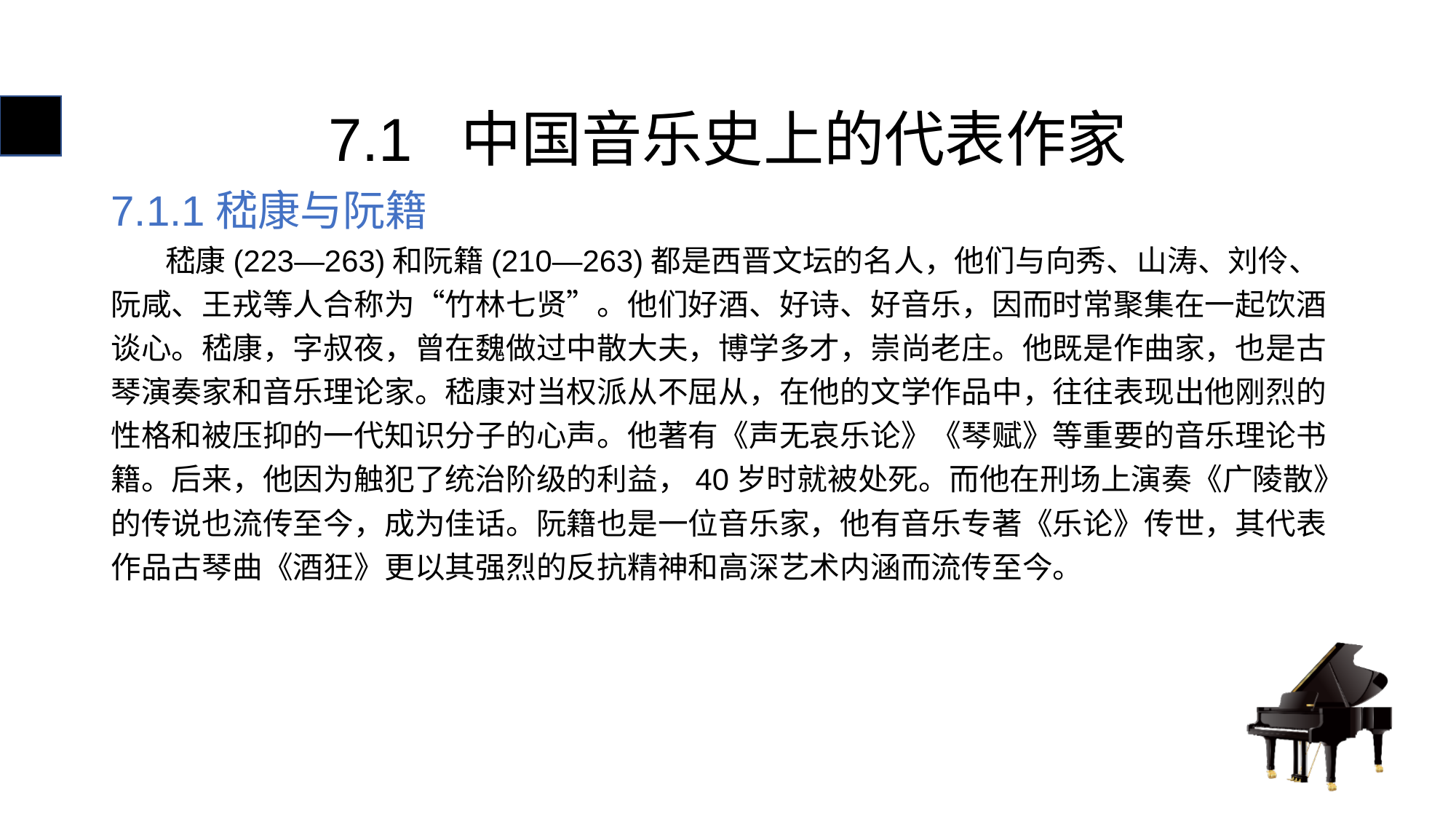

# 7.1  中国音乐史上的代表作家
7.1.1嵇康与阮籍
       嵇康(223—263)和阮籍(210—263)都是西晋文坛的名人，他们与向秀、山涛、刘伶、阮咸、王戎等人合称为“竹林七贤”。他们好酒、好诗、好音乐，因而时常聚集在一起饮酒谈心。嵇康，字叔夜，曾在魏做过中散大夫，博学多才，崇尚老庄。他既是作曲家，也是古琴演奏家和音乐理论家。嵇康对当权派从不屈从，在他的文学作品中，往往表现出他刚烈的性格和被压抑的一代知识分子的心声。他著有《声无哀乐论》《琴赋》等重要的音乐理论书籍。后来，他因为触犯了统治阶级的利益，40岁时就被处死。而他在刑场上演奏《广陵散》的传说也流传至今，成为佳话。阮籍也是一位音乐家，他有音乐专著《乐论》传世，其代表作品古琴曲《酒狂》更以其强烈的反抗精神和高深艺术内涵而流传至今。